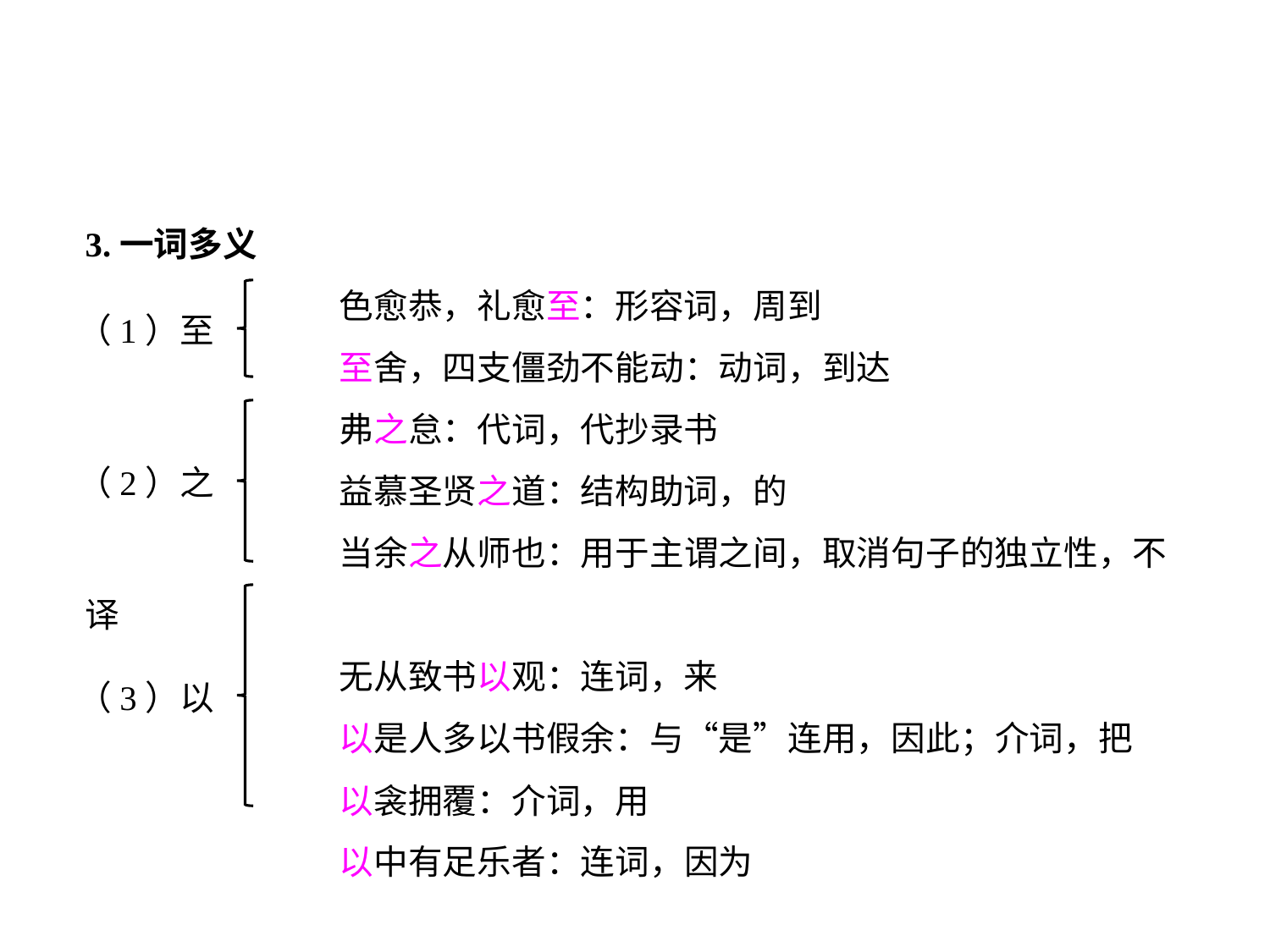

3.一词多义
		色愈恭，礼愈至：形容词，周到
		至舍，四支僵劲不能动：动词，到达
		弗之怠：代词，代抄录书
		益慕圣贤之道：结构助词，的
		当余之从师也：用于主谓之间，取消句子的独立性，不译
		无从致书以观：连词，来
		以是人多以书假余：与“是”连用，因此；介词，把
		以衾拥覆：介词，用
		以中有足乐者：连词，因为

（1）至

（2）之

（3）以